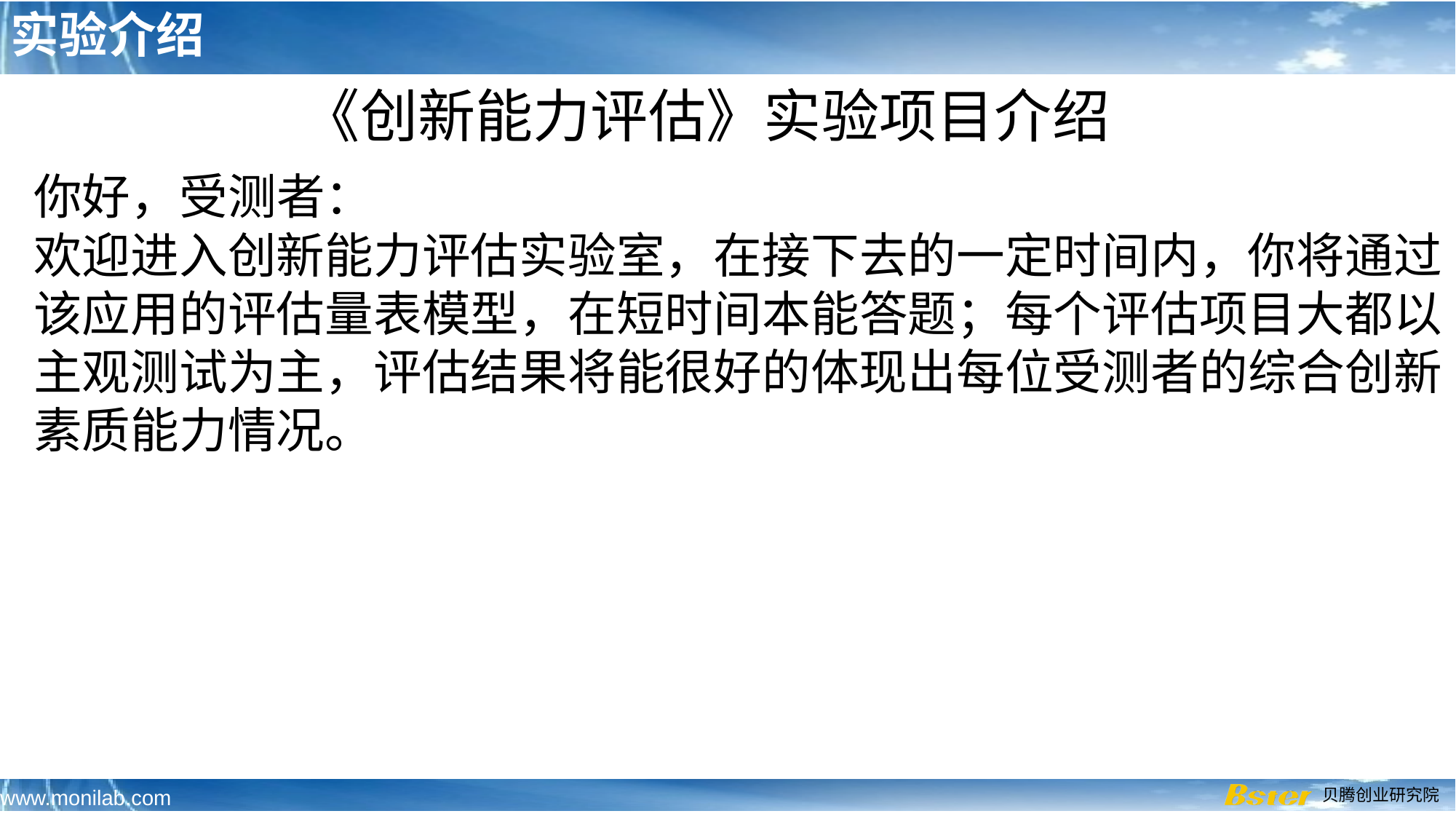

实验介绍
《创新能力评估》实验项目介绍
你好，受测者：
欢迎进入创新能力评估实验室，在接下去的一定时间内，你将通过该应用的评估量表模型，在短时间本能答题；每个评估项目大都以主观测试为主，评估结果将能很好的体现出每位受测者的综合创新素质能力情况。